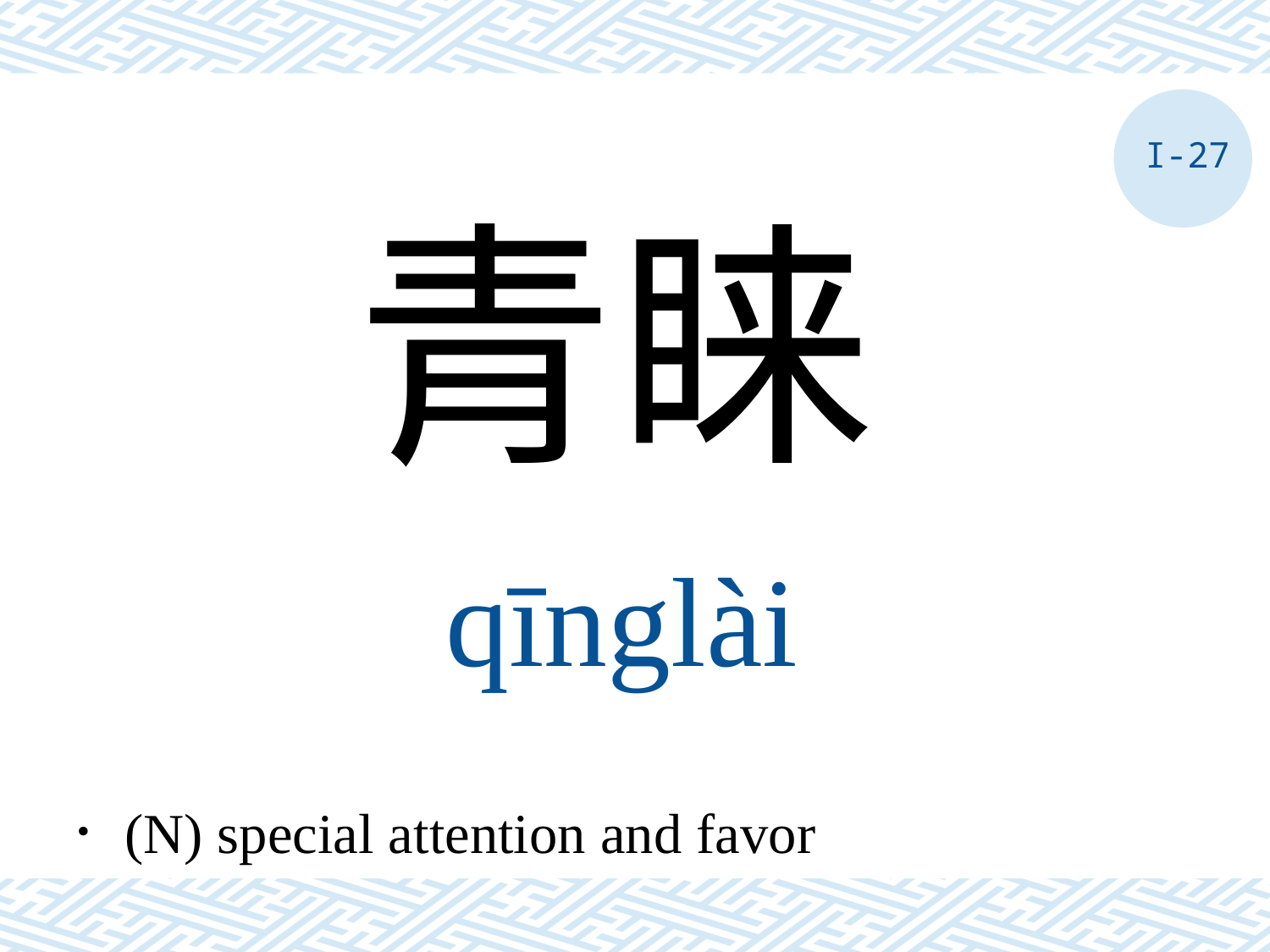

I-27

青睐
qīnglài
．(N) special attention and favor